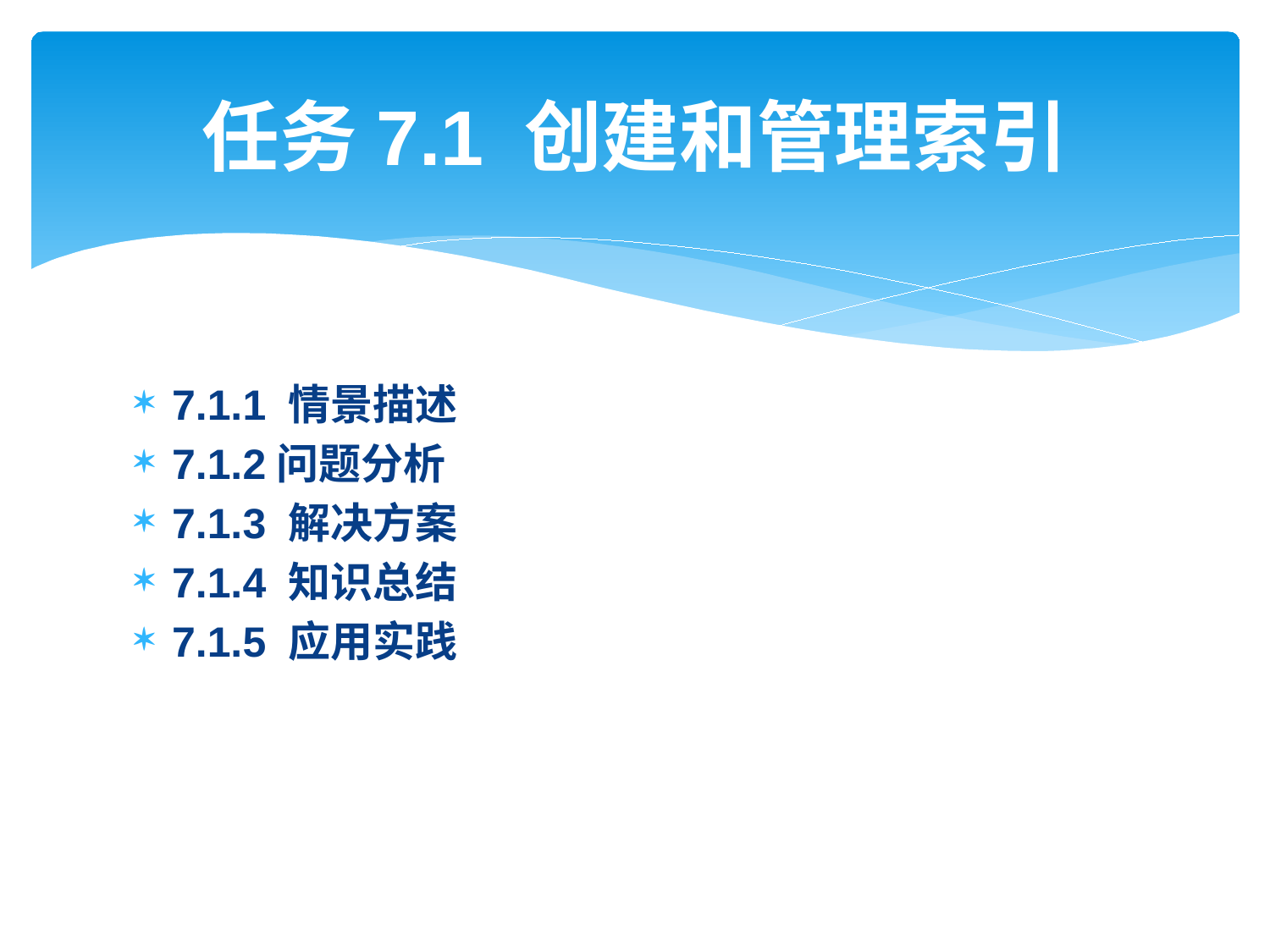

# 任务7.1 创建和管理索引
7.1.1 情景描述
7.1.2问题分析
7.1.3 解决方案
7.1.4 知识总结
7.1.5 应用实践